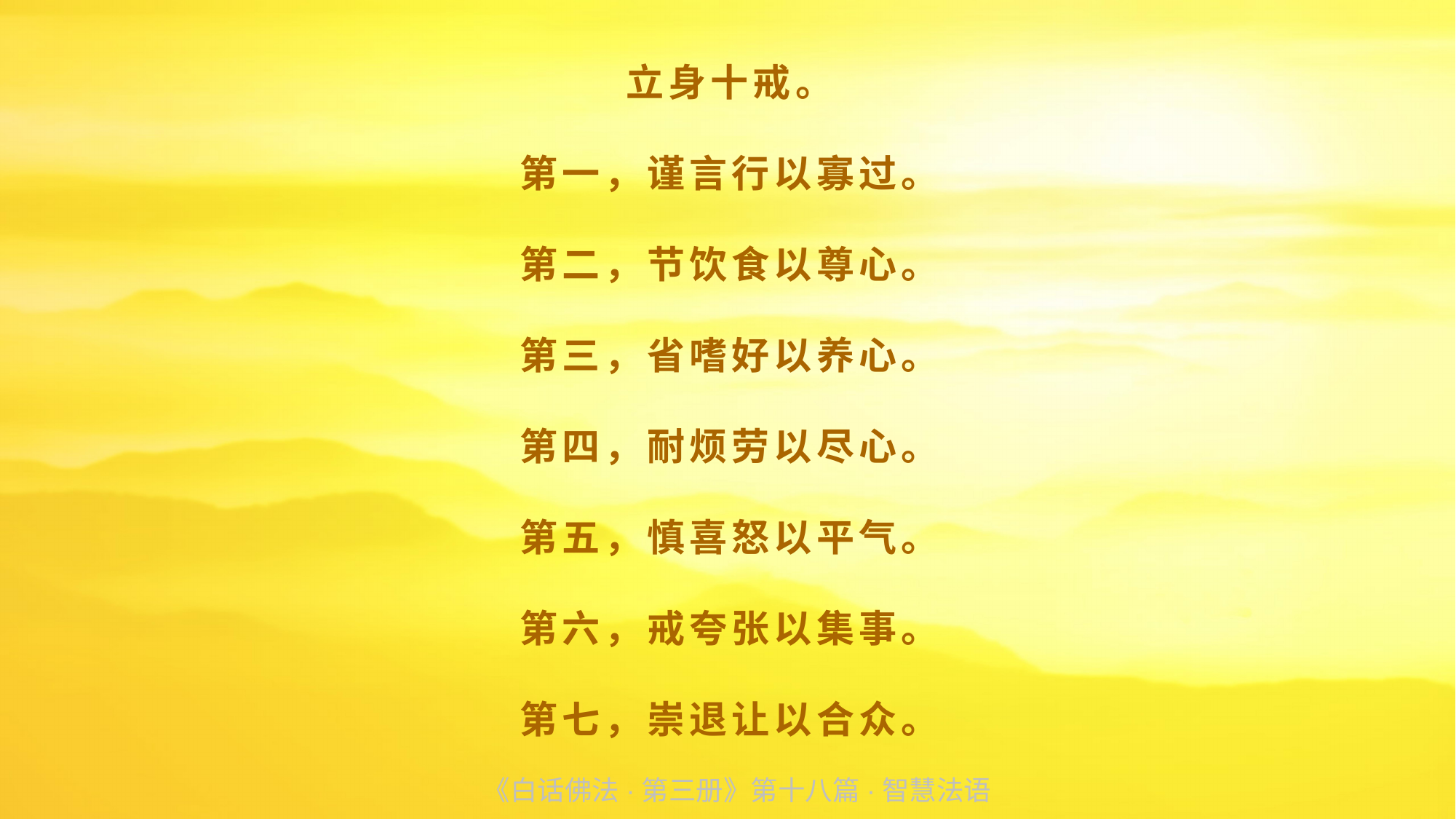

立身十戒。

第一，谨言行以寡过。

第二，节饮食以尊心。

第三，省嗜好以养心。

第四，耐烦劳以尽心。

第五，慎喜怒以平气。

第六，戒夸张以集事。

第七，崇退让以合众。
  《白话佛法·第三册》第十八篇·智慧法语